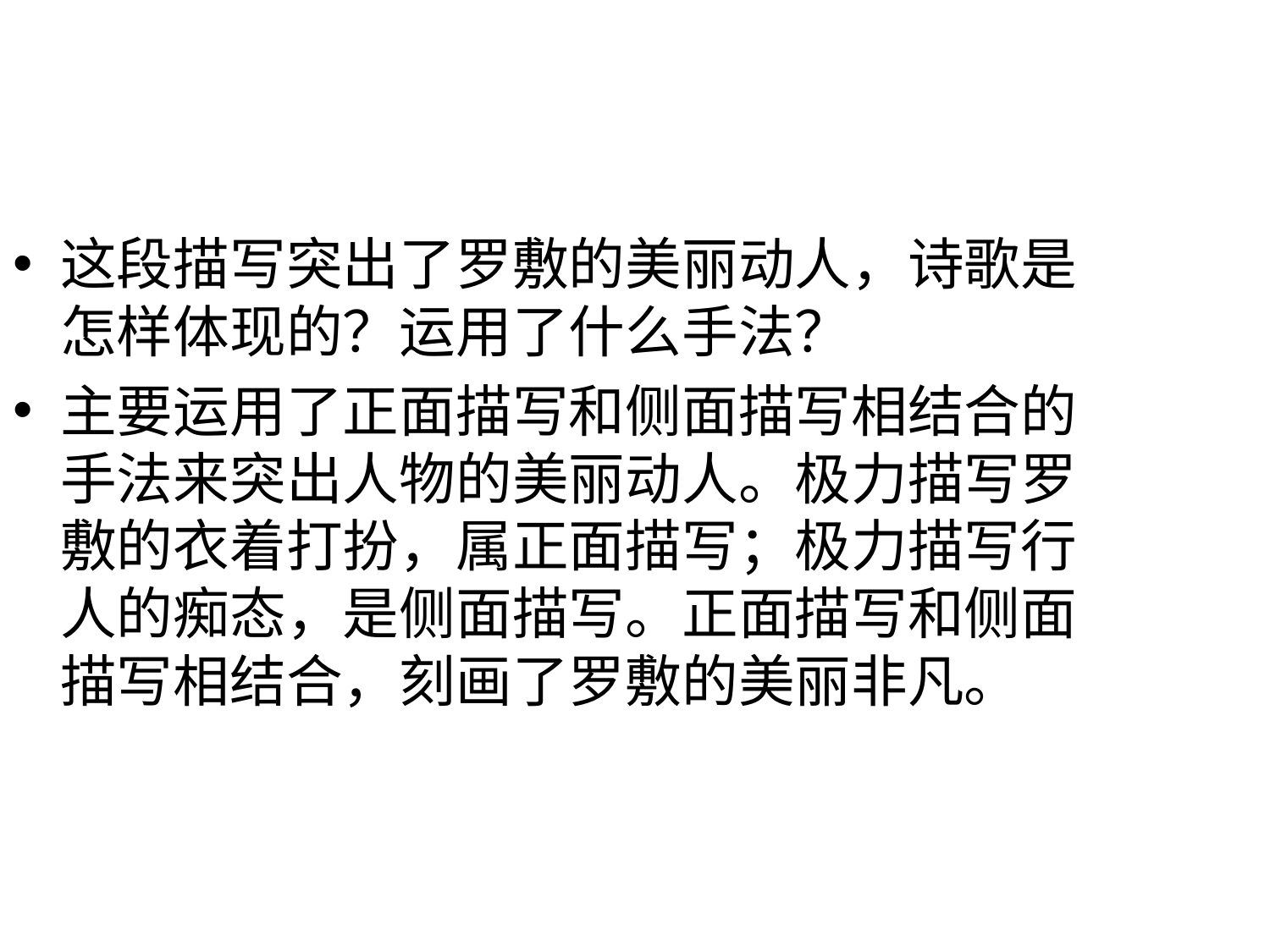

这段描写突出了罗敷的美丽动人，诗歌是怎样体现的？运用了什么手法？
主要运用了正面描写和侧面描写相结合的手法来突出人物的美丽动人。极力描写罗敷的衣着打扮，属正面描写；极力描写行人的痴态，是侧面描写。正面描写和侧面描写相结合，刻画了罗敷的美丽非凡。